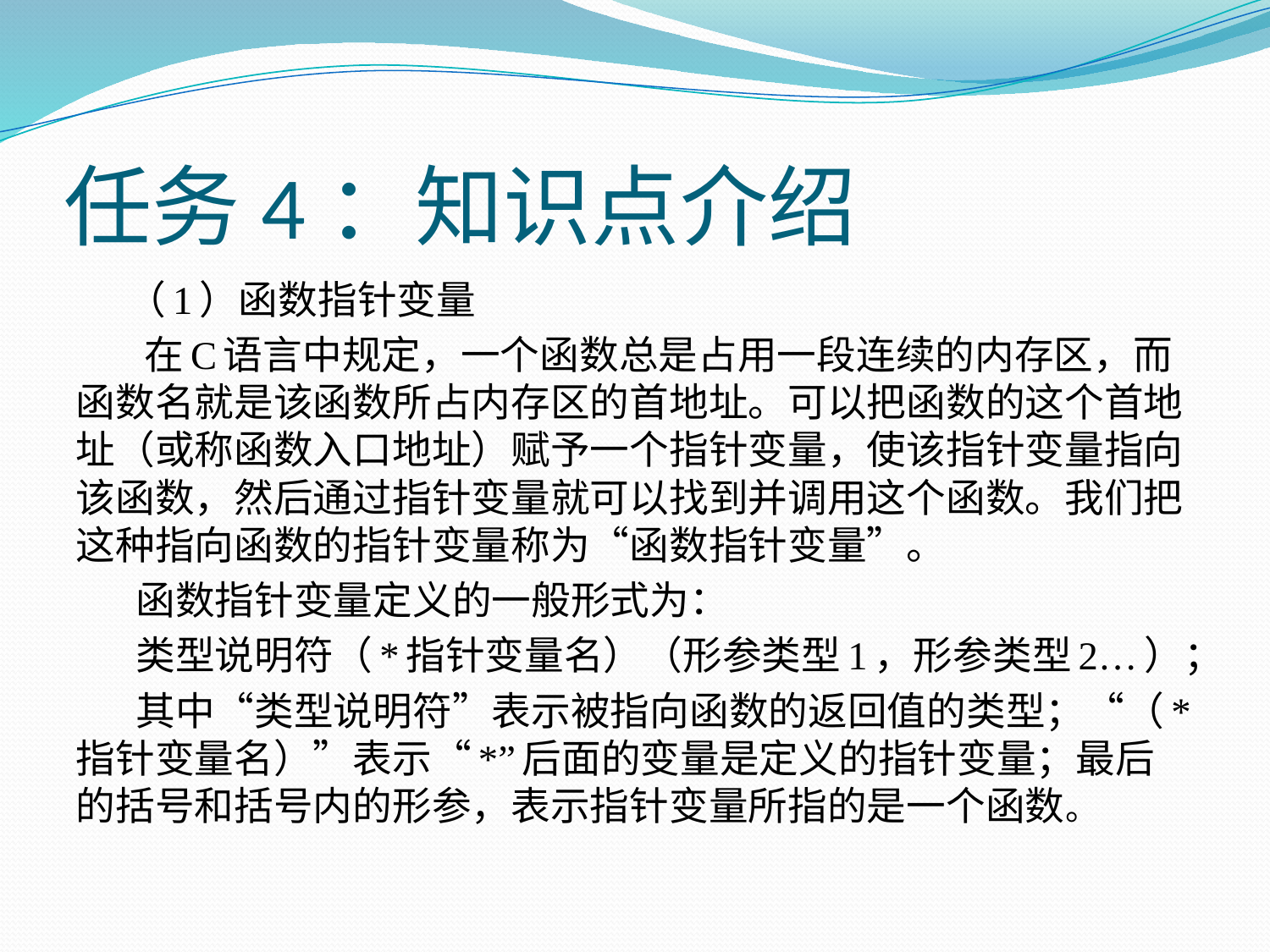

# 任务4：知识点介绍
     （1）函数指针变量
       在C语言中规定，一个函数总是占用一段连续的内存区，而函数名就是该函数所占内存区的首地址。可以把函数的这个首地址（或称函数入口地址）赋予一个指针变量，使该指针变量指向该函数，然后通过指针变量就可以找到并调用这个函数。我们把这种指向函数的指针变量称为“函数指针变量”。
      函数指针变量定义的一般形式为：
      类型说明符（*指针变量名）（形参类型1，形参类型2…）；
      其中“类型说明符”表示被指向函数的返回值的类型；“（*指针变量名）”表示“*”后面的变量是定义的指针变量；最后的括号和括号内的形参，表示指针变量所指的是一个函数。